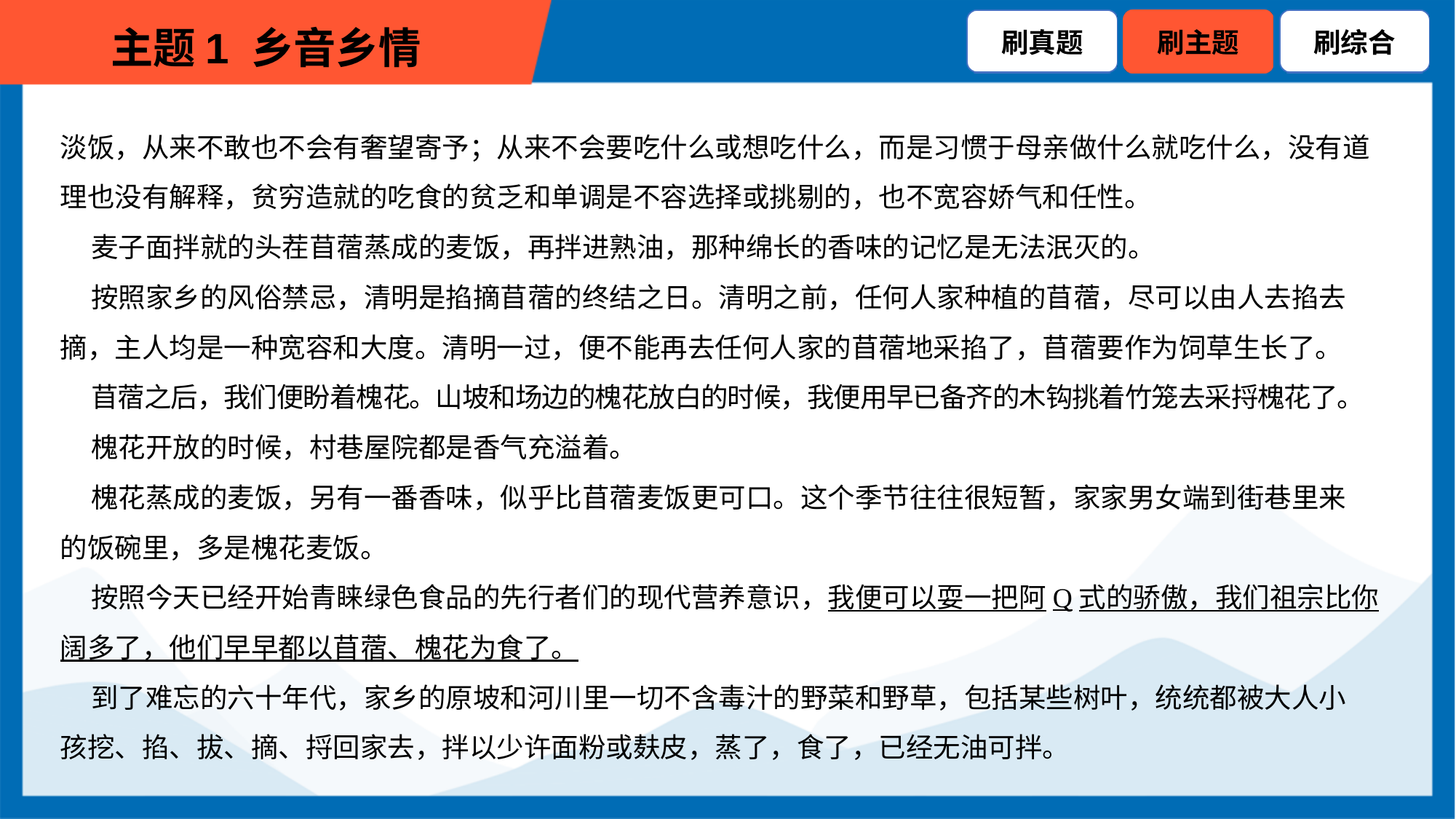

淡饭，从来不敢也不会有奢望寄予；从来不会要吃什么或想吃什么，而是习惯于母亲做什么就吃什么，没有道
理也没有解释，贫穷造就的吃食的贫乏和单调是不容选择或挑剔的，也不宽容娇气和任性。
    麦子面拌就的头茬苜蓿蒸成的麦饭，再拌进熟油，那种绵长的香味的记忆是无法泯灭的。
    按照家乡的风俗禁忌，清明是掐摘苜蓿的终结之日。清明之前，任何人家种植的苜蓿，尽可以由人去掐去
摘，主人均是一种宽容和大度。清明一过，便不能再去任何人家的苜蓿地采掐了，苜蓿要作为饲草生长了。
    苜蓿之后，我们便盼着槐花。山坡和场边的槐花放白的时候，我便用早已备齐的木钩挑着竹笼去采捋槐花了。
    槐花开放的时候，村巷屋院都是香气充溢着。
    槐花蒸成的麦饭，另有一番香味，似乎比苜蓿麦饭更可口。这个季节往往很短暂，家家男女端到街巷里来
的饭碗里，多是槐花麦饭。
    按照今天已经开始青睐绿色食品的先行者们的现代营养意识，我便可以耍一把阿Q式的骄傲，我们祖宗比你
阔多了，他们早早都以苜蓿、槐花为食了。
    到了难忘的六十年代，家乡的原坡和河川里一切不含毒汁的野菜和野草，包括某些树叶，统统都被大人小
孩挖、掐、拔、摘、捋回家去，拌以少许面粉或麸皮，蒸了，食了，已经无油可拌。